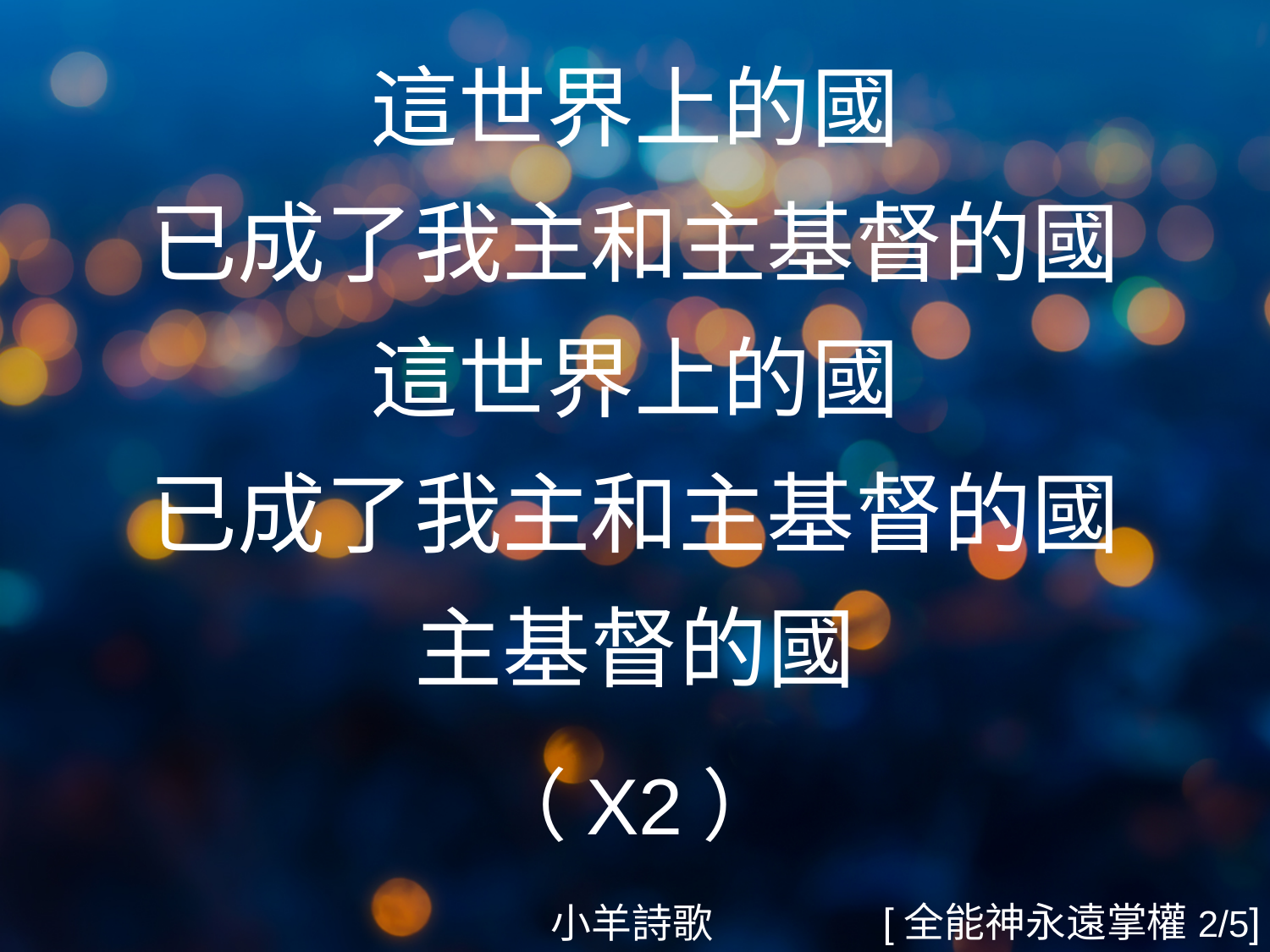

這世界上的國

已成了我主和主基督的國

這世界上的國

已成了我主和主基督的國

主基督的國

（X2）
#

[全能神永遠掌權2/5]
小羊詩歌